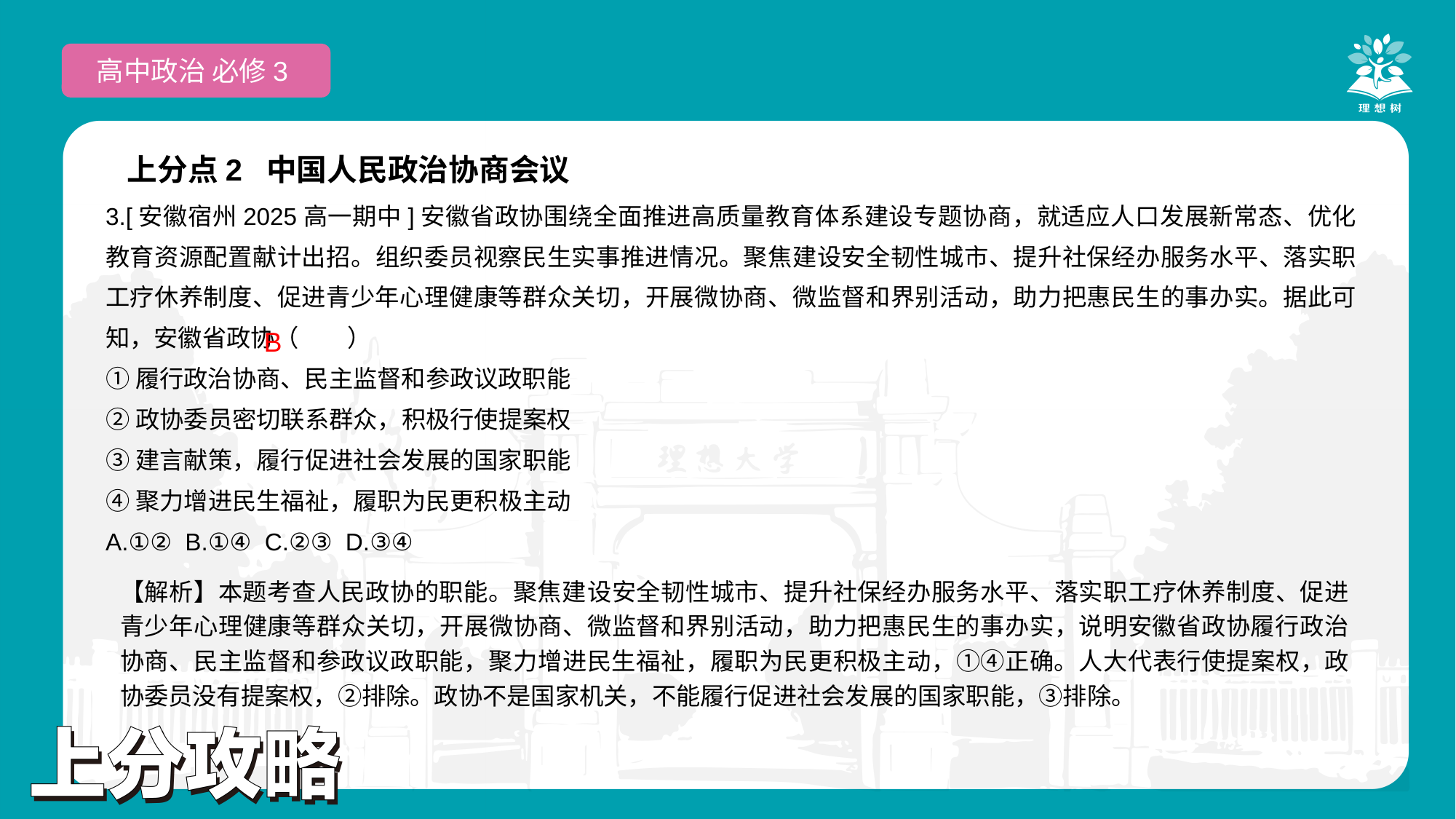

高中政治 必修3
上分点2  中国人民政治协商会议
3.[安徽宿州2025高一期中]安徽省政协围绕全面推进高质量教育体系建设专题协商，就适应人口发展新常态、优化教育资源配置献计出招。组织委员视察民生实事推进情况。聚焦建设安全韧性城市、提升社保经办服务水平、落实职工疗休养制度、促进青少年心理健康等群众关切，开展微协商、微监督和界别活动，助力把惠民生的事办实。据此可知，安徽省政协（　　）
①履行政治协商、民主监督和参政议政职能
②政协委员密切联系群众，积极行使提案权
③建言献策，履行促进社会发展的国家职能
④聚力增进民生福祉，履职为民更积极主动
A.①②  B.①④  C.②③  D.③④
 B
【解析】本题考查人民政协的职能。聚焦建设安全韧性城市、提升社保经办服务水平、落实职工疗休养制度、促进青少年心理健康等群众关切，开展微协商、微监督和界别活动，助力把惠民生的事办实，说明安徽省政协履行政治协商、民主监督和参政议政职能，聚力增进民生福祉，履职为民更积极主动，①④正确。人大代表行使提案权，政协委员没有提案权，②排除。政协不是国家机关，不能履行促进社会发展的国家职能，③排除。